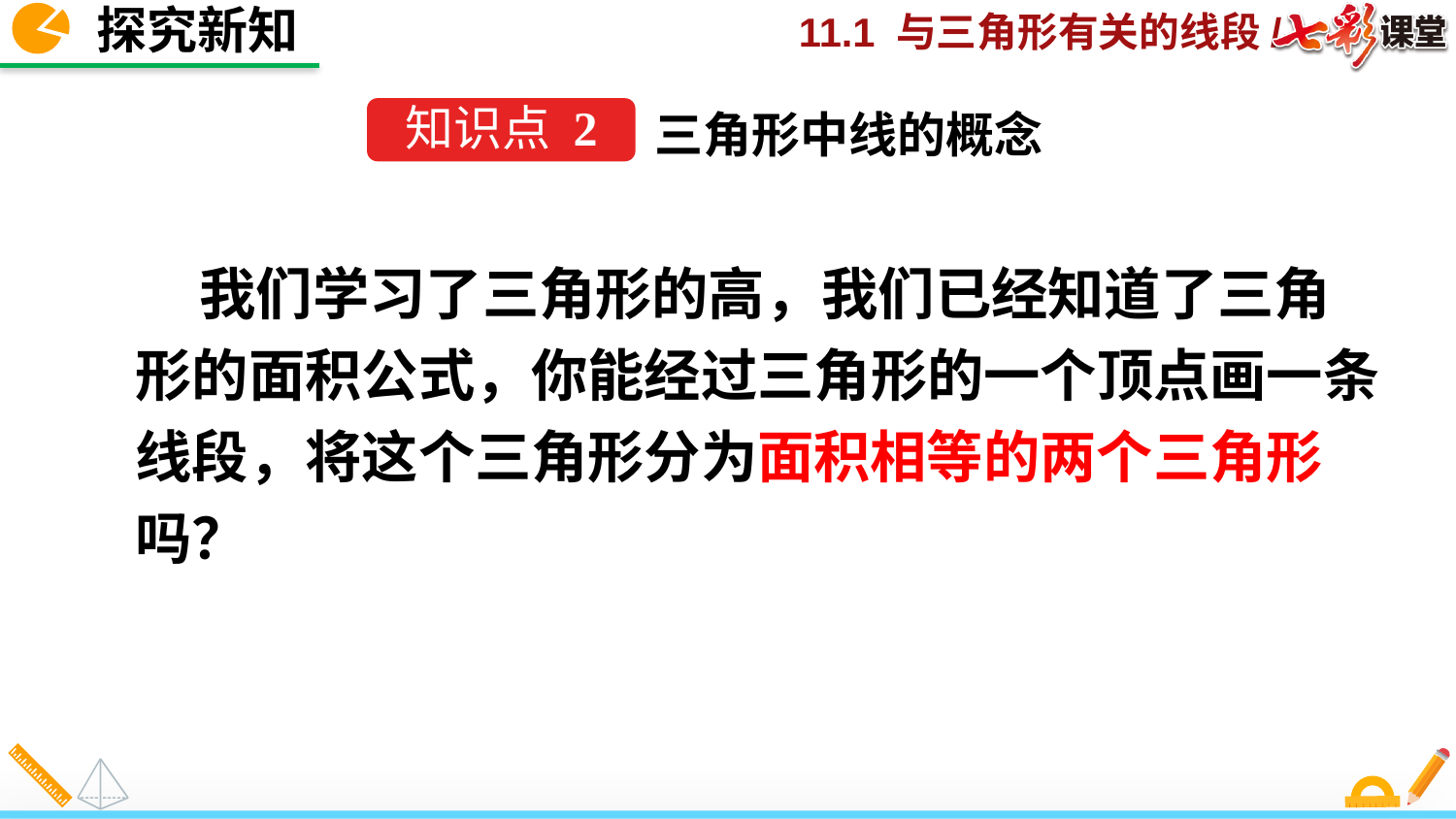

探究新知

三角形中线的概念

知识点 2
    我们学习了三角形的高，我们已经知道了三角形的面积公式，你能经过三角形的一个顶点画一条线段，将这个三角形分为面积相等的两个三角形吗？